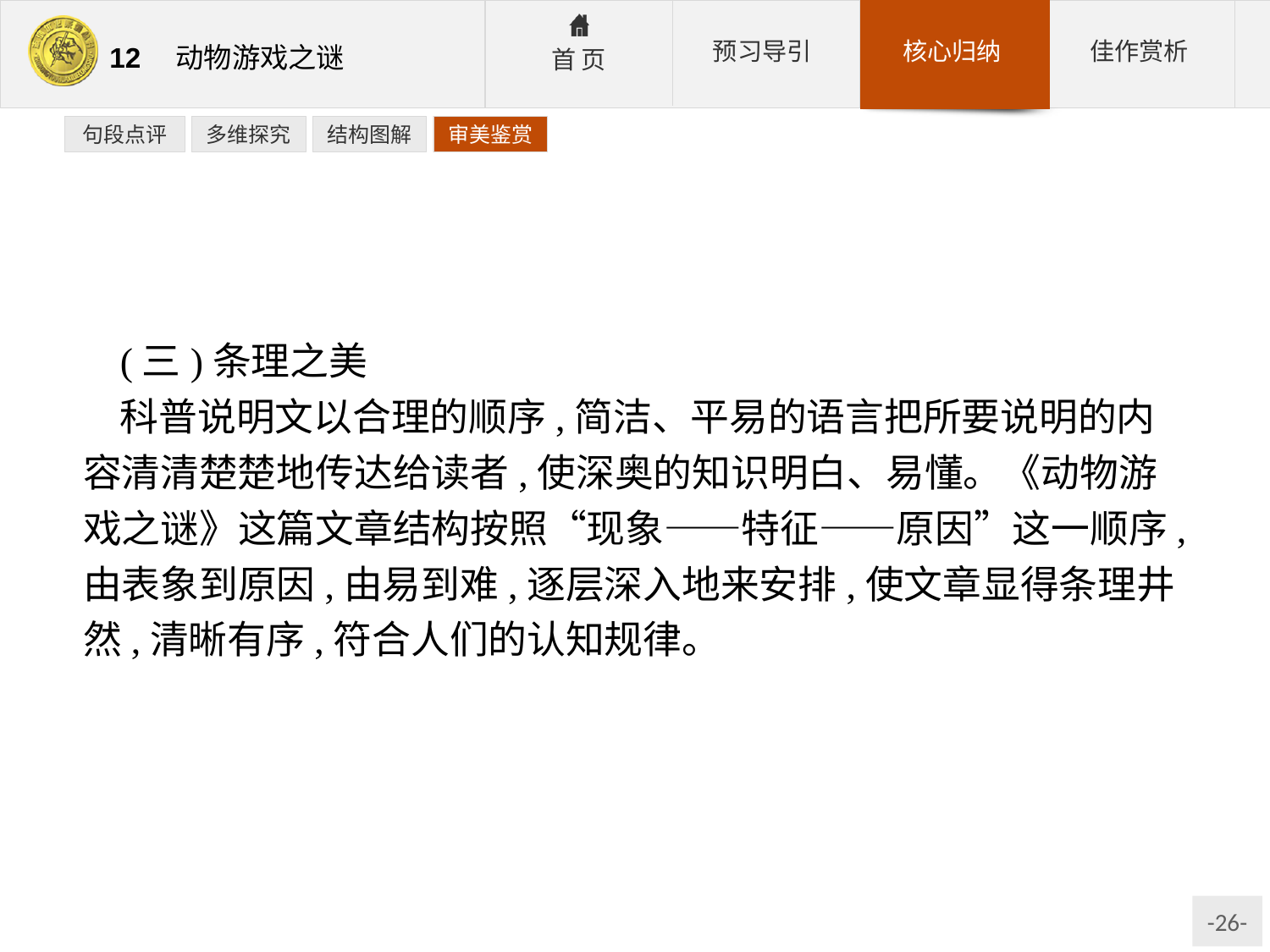

句段点评
多维探究
结构图解
审美鉴赏
(三)条理之美
科普说明文以合理的顺序,简洁、平易的语言把所要说明的内容清清楚楚地传达给读者,使深奥的知识明白、易懂。《动物游戏之谜》这篇文章结构按照“现象——特征——原因”这一顺序,由表象到原因,由易到难,逐层深入地来安排,使文章显得条理井然,清晰有序,符合人们的认知规律。